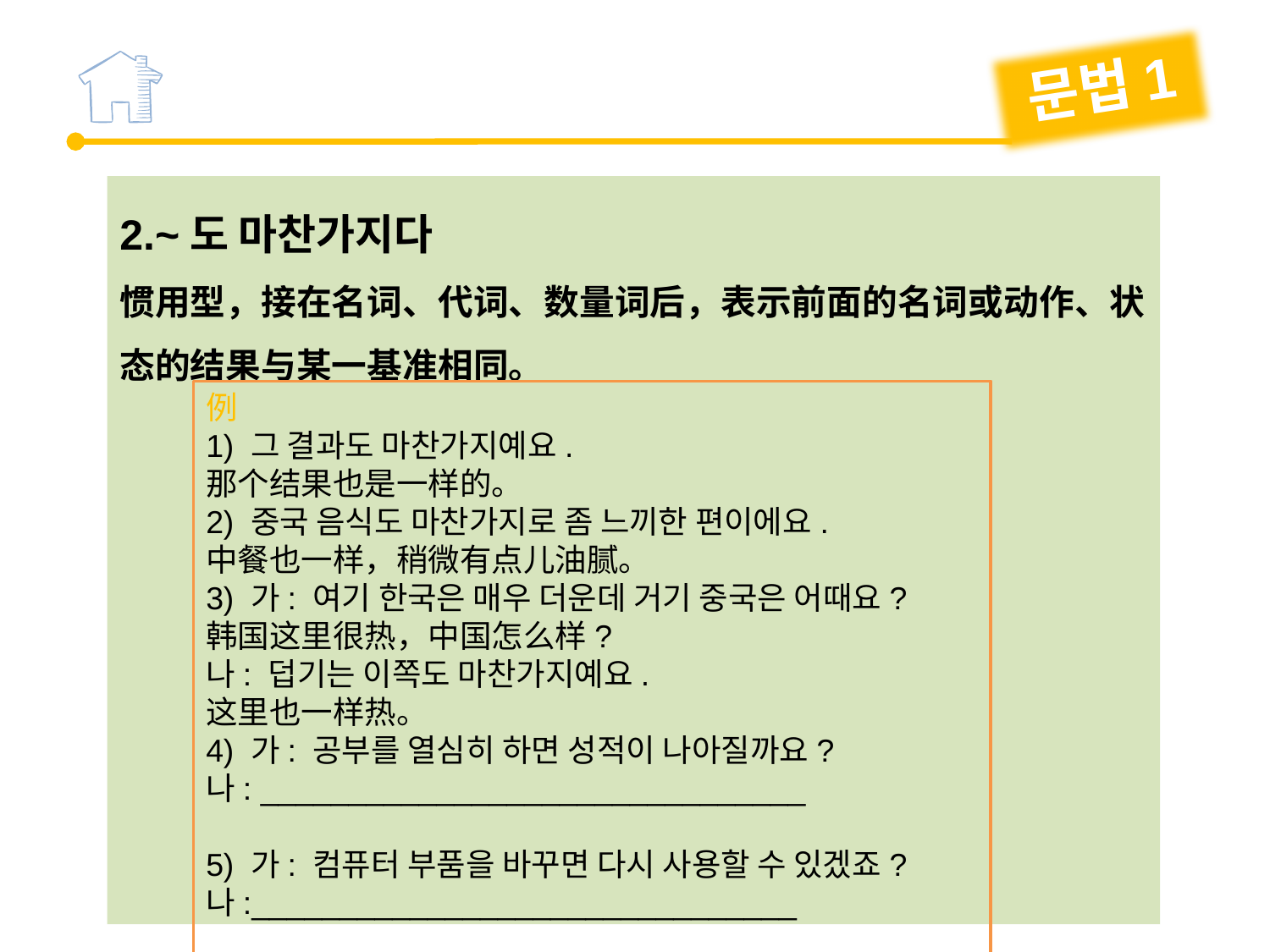

문법1

2.~도 마찬가지다
惯用型，接在名词、代词、数量词后，表示前面的名词或动作、状态的结果与某一基准相同。

例
1) 그 결과도 마찬가지예요.
那个结果也是一样的。
2) 중국 음식도 마찬가지로 좀 느끼한 편이에요.
中餐也一样，稍微有点儿油腻。
3) 가: 여기 한국은 매우 더운데 거기 중국은 어때요?
韩国这里很热，中国怎么样?
나: 덥기는 이쪽도 마찬가지예요.
这里也一样热。
4) 가: 공부를 열심히 하면 성적이 나아질까요?
나: _______________________________
5) 가: 컴퓨터 부품을 바꾸면 다시 사용할 수 있겠죠?나:_______________________________